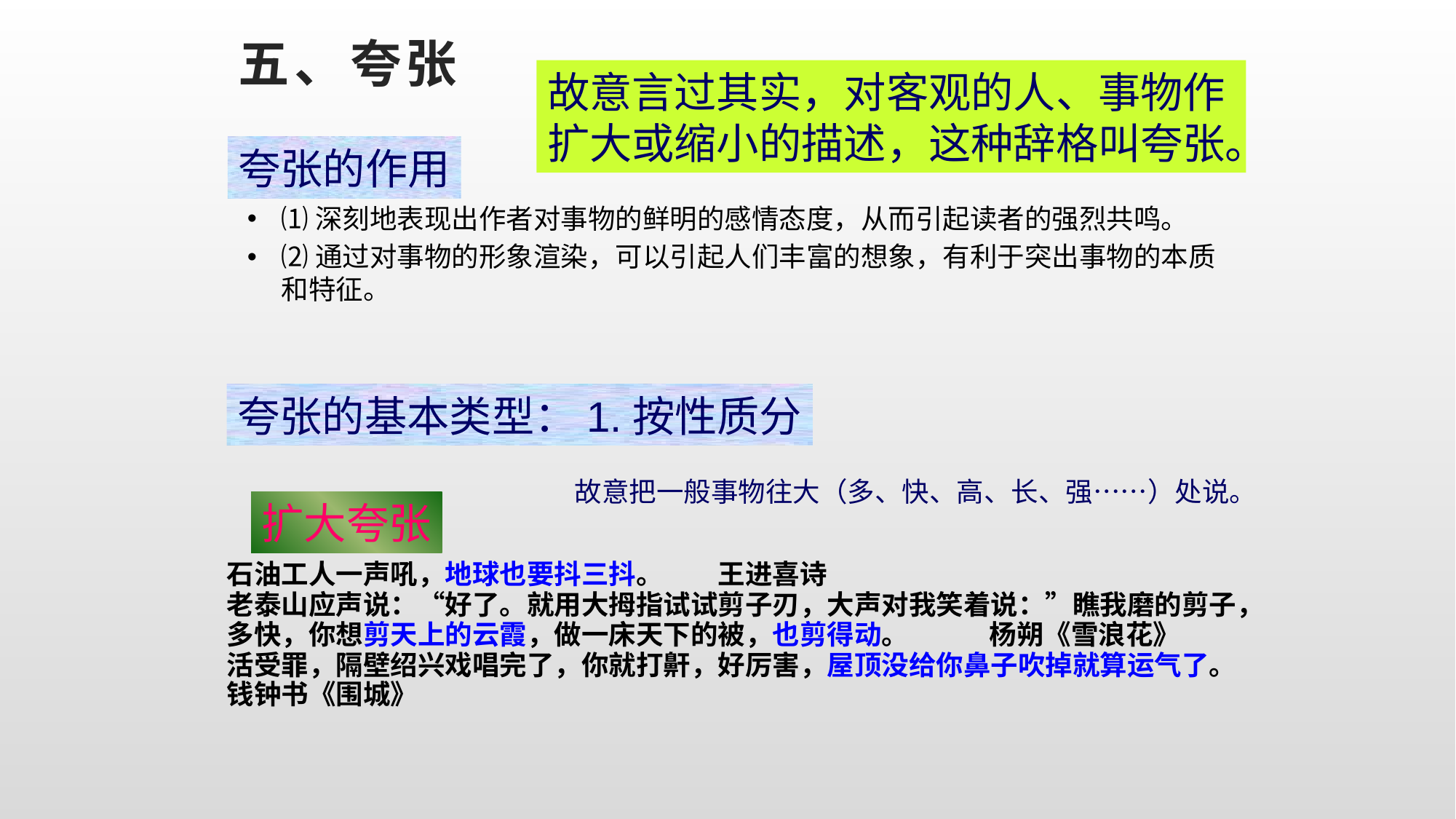

# 五、夸张
故意言过其实，对客观的人、事物作扩大或缩小的描述，这种辞格叫夸张。
夸张的作用
⑴深刻地表现出作者对事物的鲜明的感情态度，从而引起读者的强烈共鸣。
⑵通过对事物的形象渲染，可以引起人们丰富的想象，有利于突出事物的本质和特征。
夸张的基本类型：1.按性质分
故意把一般事物往大（多、快、高、长、强……）处说。
扩大夸张
石油工人一声吼，地球也要抖三抖。　　王进喜诗
老泰山应声说：“好了。就用大拇指试试剪子刃，大声对我笑着说：”瞧我磨的剪子，多快，你想剪天上的云霞，做一床天下的被，也剪得动。             杨朔《雪浪花》
活受罪，隔壁绍兴戏唱完了，你就打鼾，好厉害，屋顶没给你鼻子吹掉就算运气了。钱钟书《围城》